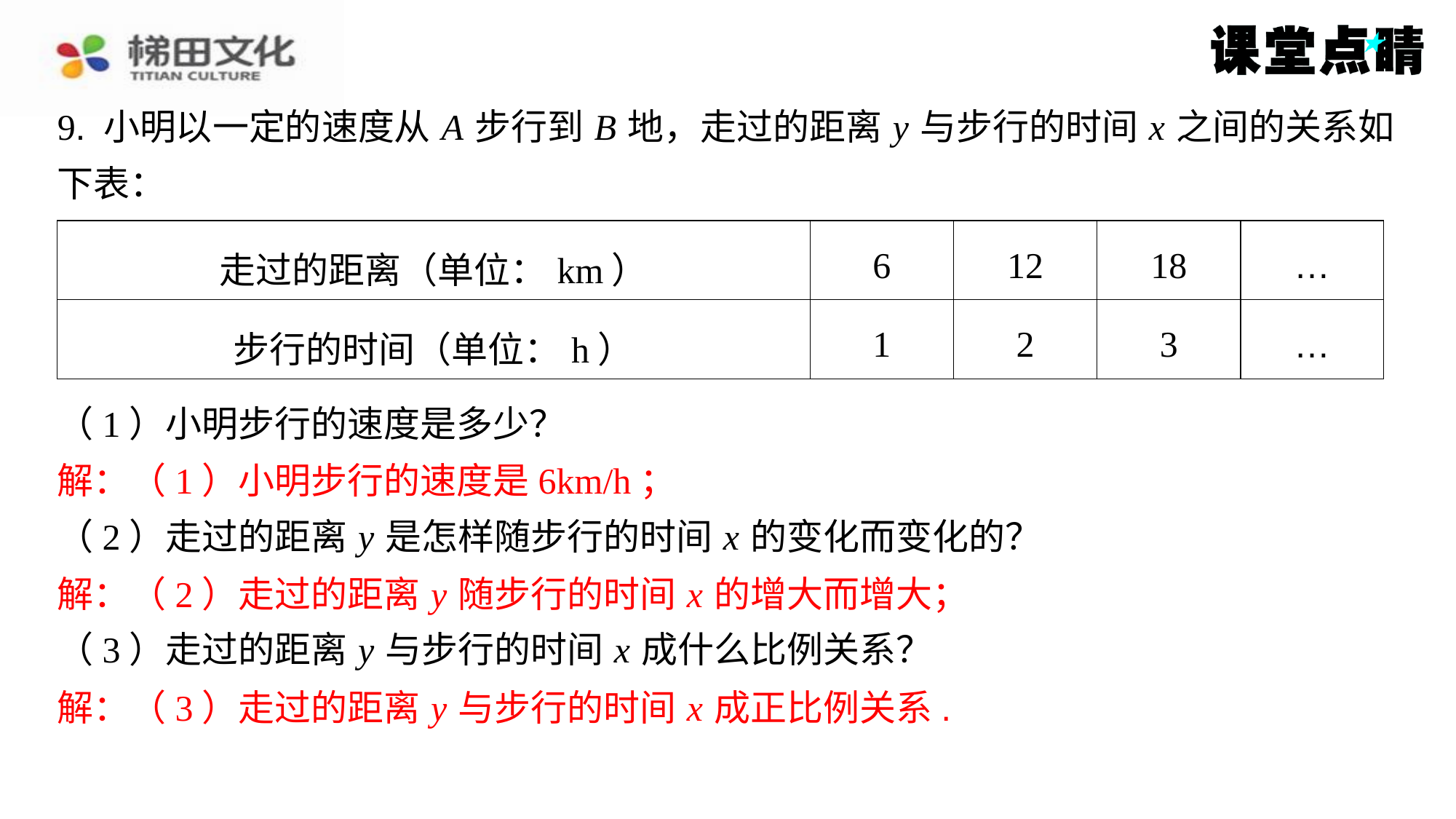

9. 小明以一定的速度从 A 步行到 B 地，走过的距离 y 与步行的时间 x 之间的关系如
下表：
| 走过的距离（单位：km） | 6 | 12 | 18 | … |
| --- | --- | --- | --- | --- |
| 步行的时间（单位：h） | 1 | 2 | 3 | … |
（1）小明步行的速度是多少？
解：（1）小明步行的速度是6km/h；
（2）走过的距离 y 是怎样随步行的时间 x 的变化而变化的？
解：（2）走过的距离 y 随步行的时间 x 的增大而增大；
（3）走过的距离 y 与步行的时间 x 成什么比例关系？
解：（3）走过的距离 y 与步行的时间 x 成正比例关系.
解：（1）小明步行的速度是6km/h；
解：（2）走过的距离 y 随步行的时间 x 的增大而增大；
解：（3）走过的距离 y 与步行的时间 x 成正比例关系.